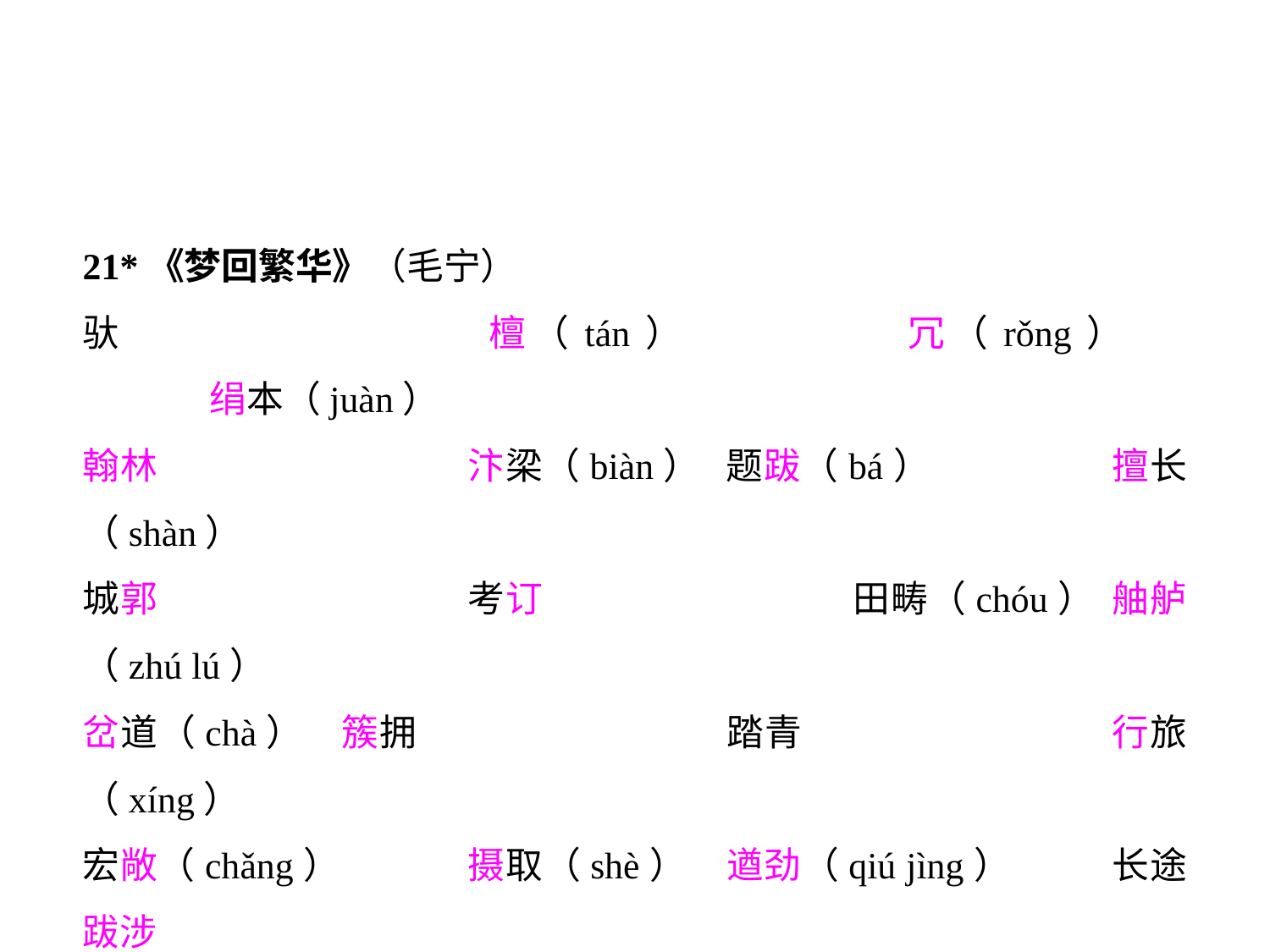

21*《梦回繁华》（毛宁）
驮			檀（tán）		冗（rǒng）		绢本（juàn）
翰林			汴梁（biàn）	题跋（bá）		擅长（shàn）
城郭			考订			田畴（chóu）	舳舻（zhú lú）
岔道（chà）	簇拥			踏青			行旅（xíng）
宏敞（chǎng）	摄取（shè）	遒劲（qiú jìng）	长途跋涉
春寒料峭		摩肩接踵（zhǒng）			络绎不绝（yì）